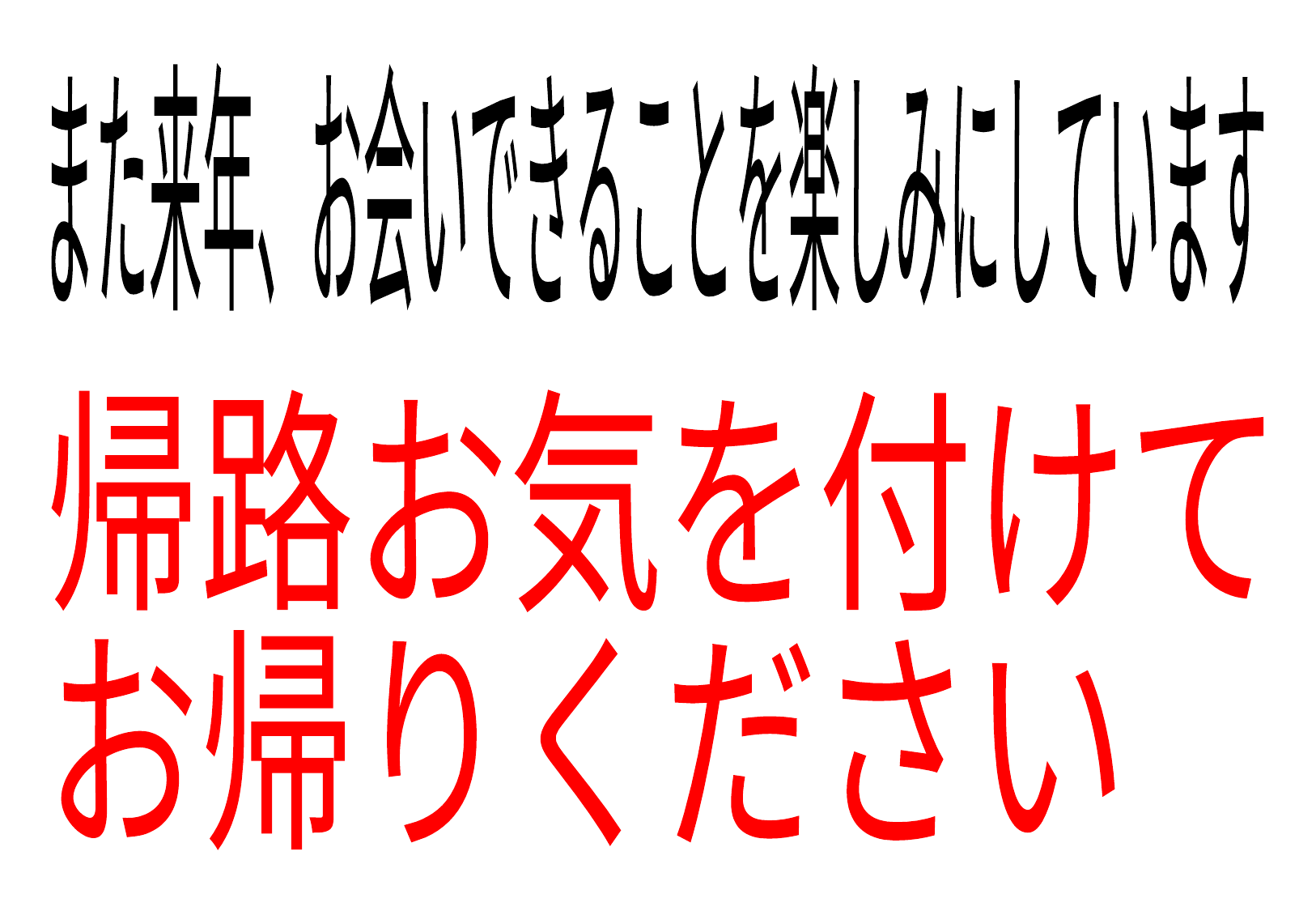

また来年、お会いできることを楽しみにしています
帰路お気を付けて
お帰りください